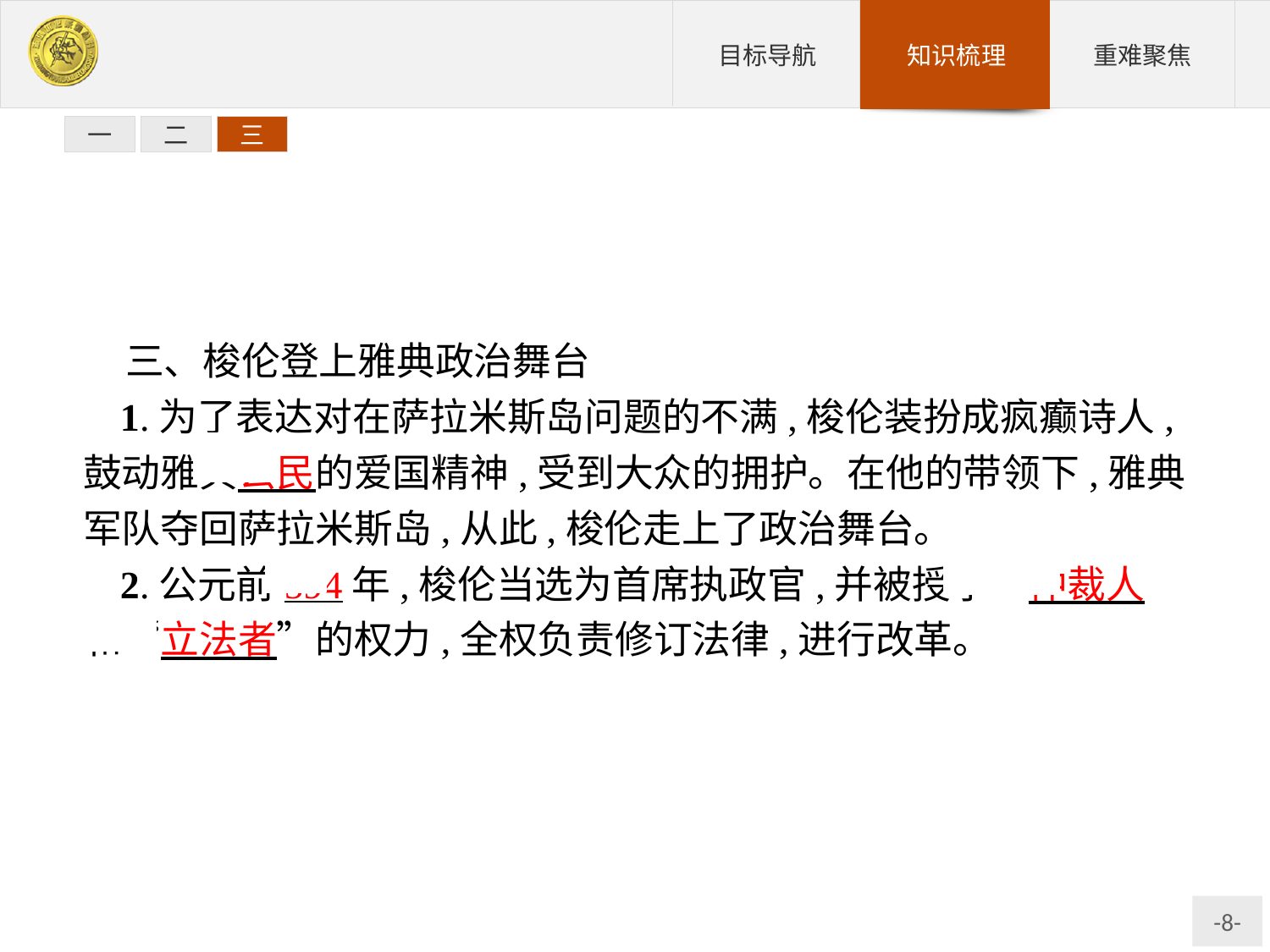

一
二
三
三、梭伦登上雅典政治舞台
1.为了表达对在萨拉米斯岛问题的不满,梭伦装扮成疯癫诗人,鼓动雅典公民的爱国精神,受到大众的拥护。在他的带领下,雅典军队夺回萨拉米斯岛,从此,梭伦走上了政治舞台。
2.公元前594年,梭伦当选为首席执政官,并被授予“仲裁人”和“立法者”的权力,全权负责修订法律,进行改革。